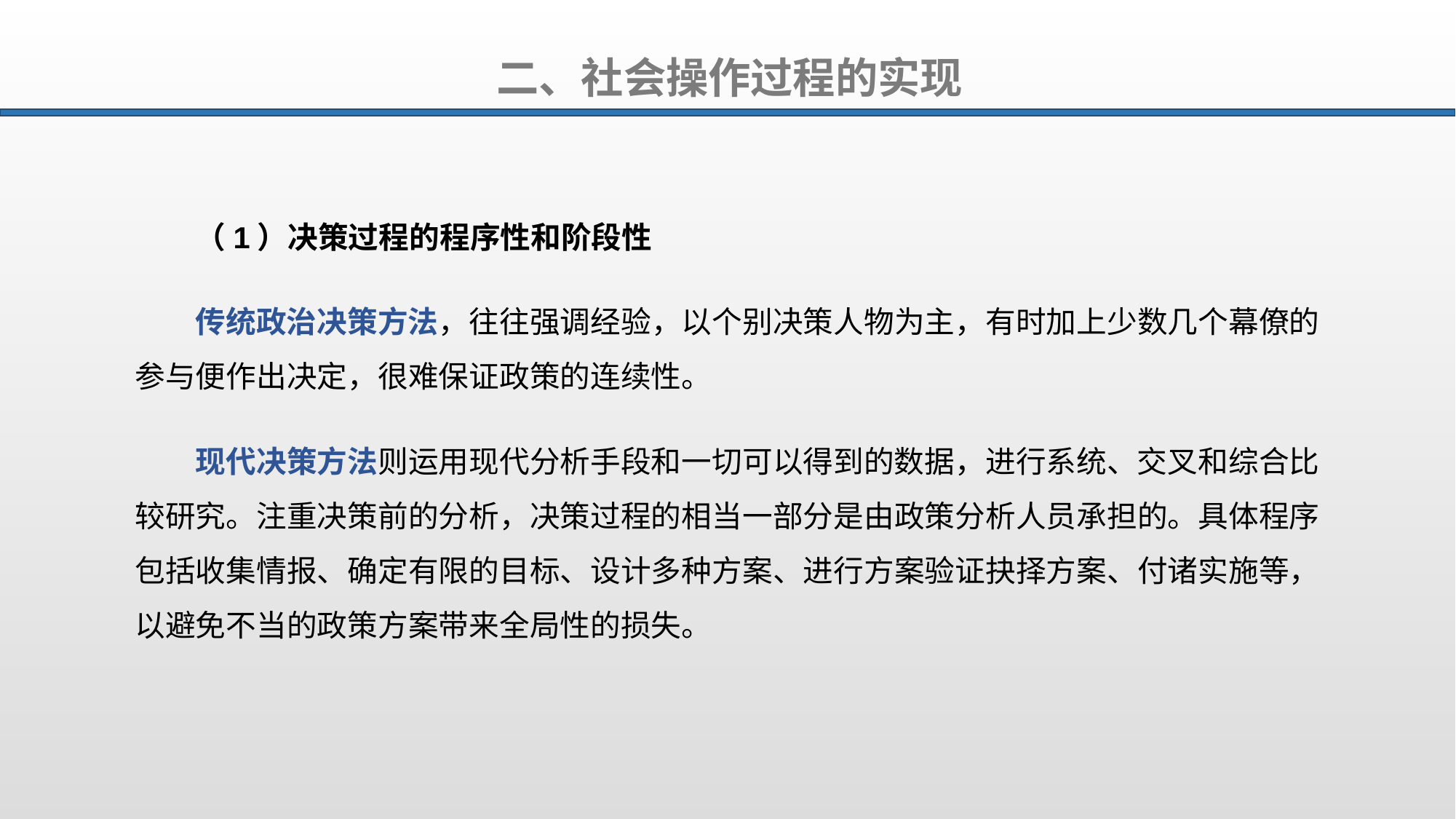

二、社会操作过程的实现

（1）决策过程的程序性和阶段性
传统政治决策方法，往往强调经验，以个别决策人物为主，有时加上少数几个幕僚的参与便作出决定，很难保证政策的连续性。
现代决策方法则运用现代分析手段和一切可以得到的数据，进行系统、交叉和综合比较研究。注重决策前的分析，决策过程的相当一部分是由政策分析人员承担的。具体程序包括收集情报、确定有限的目标、设计多种方案、进行方案验证抉择方案、付诸实施等，以避免不当的政策方案带来全局性的损失。